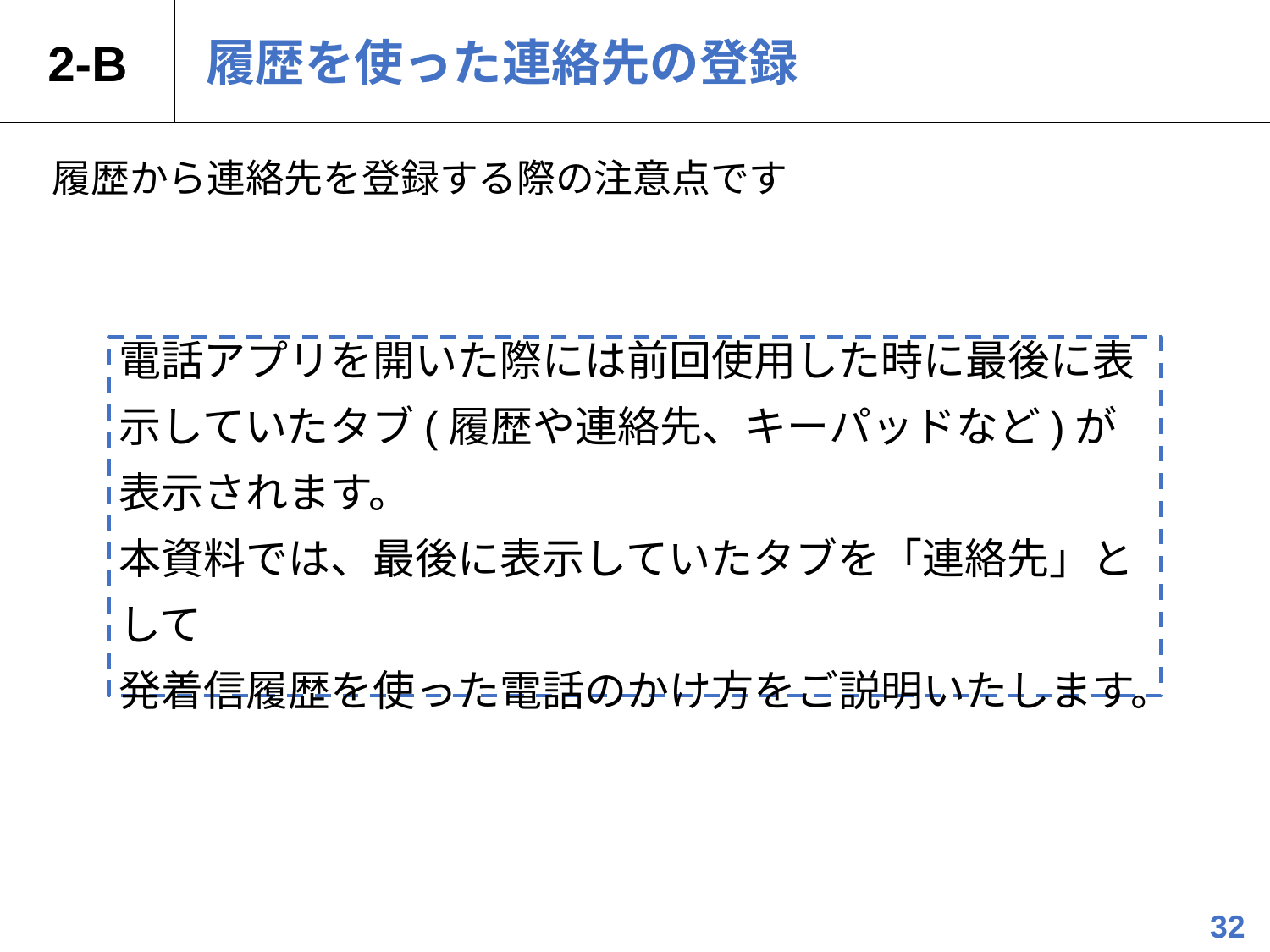

2-B
# 履歴を使った連絡先の登録
履歴から連絡先を登録する際の注意点です
電話アプリを開いた際には前回使用した時に最後に表示していたタブ(履歴や連絡先、キーパッドなど)が表示されます。
本資料では、最後に表示していたタブを「連絡先」として
発着信履歴を使った電話のかけ方をご説明いたします。
32